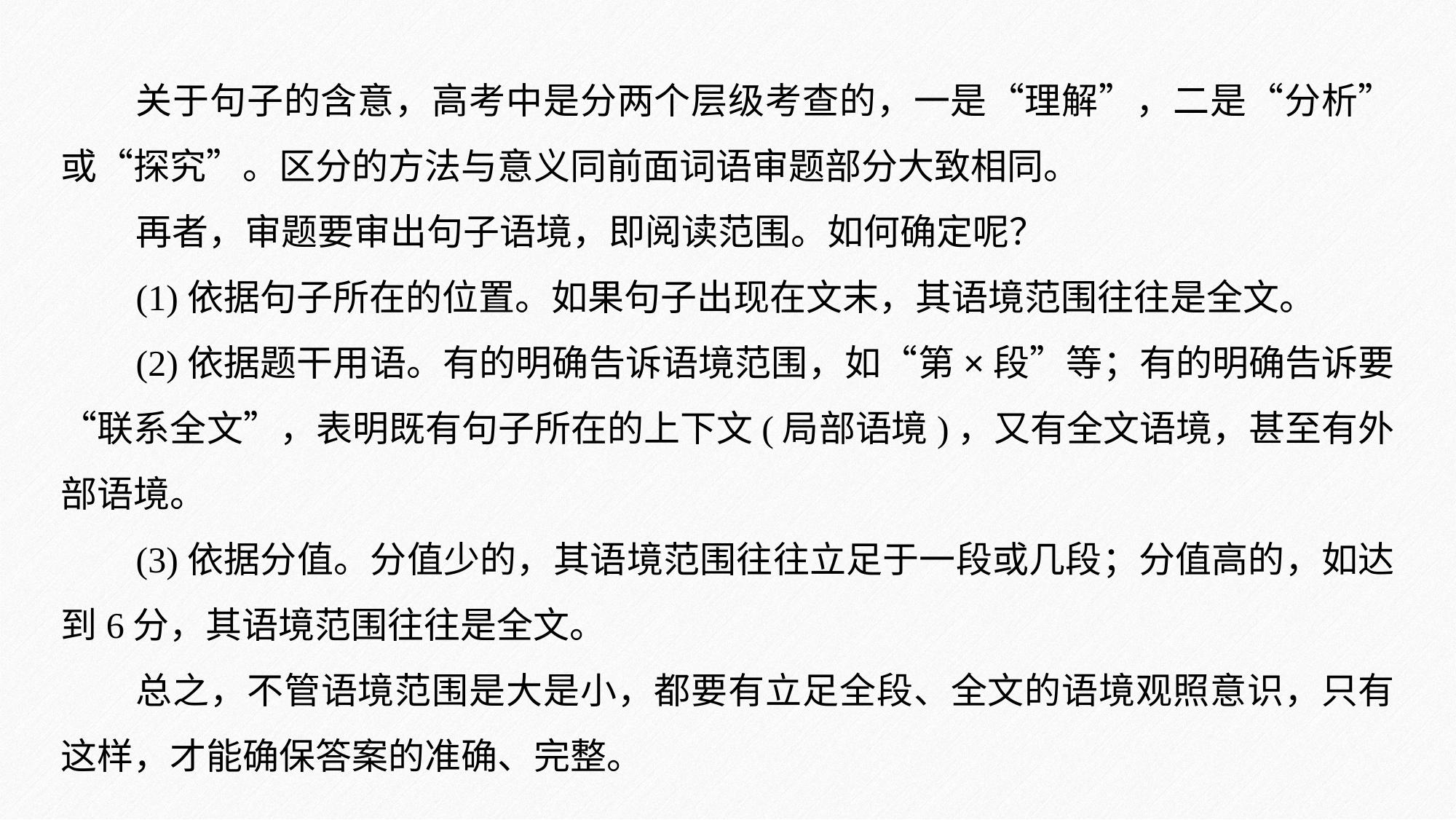

关于句子的含意，高考中是分两个层级考查的，一是“理解”，二是“分析”或“探究”。区分的方法与意义同前面词语审题部分大致相同。
再者，审题要审出句子语境，即阅读范围。如何确定呢？
(1)依据句子所在的位置。如果句子出现在文末，其语境范围往往是全文。
(2)依据题干用语。有的明确告诉语境范围，如“第×段”等；有的明确告诉要“联系全文”，表明既有句子所在的上下文(局部语境)，又有全文语境，甚至有外部语境。
(3)依据分值。分值少的，其语境范围往往立足于一段或几段；分值高的，如达到6分，其语境范围往往是全文。
总之，不管语境范围是大是小，都要有立足全段、全文的语境观照意识，只有这样，才能确保答案的准确、完整。